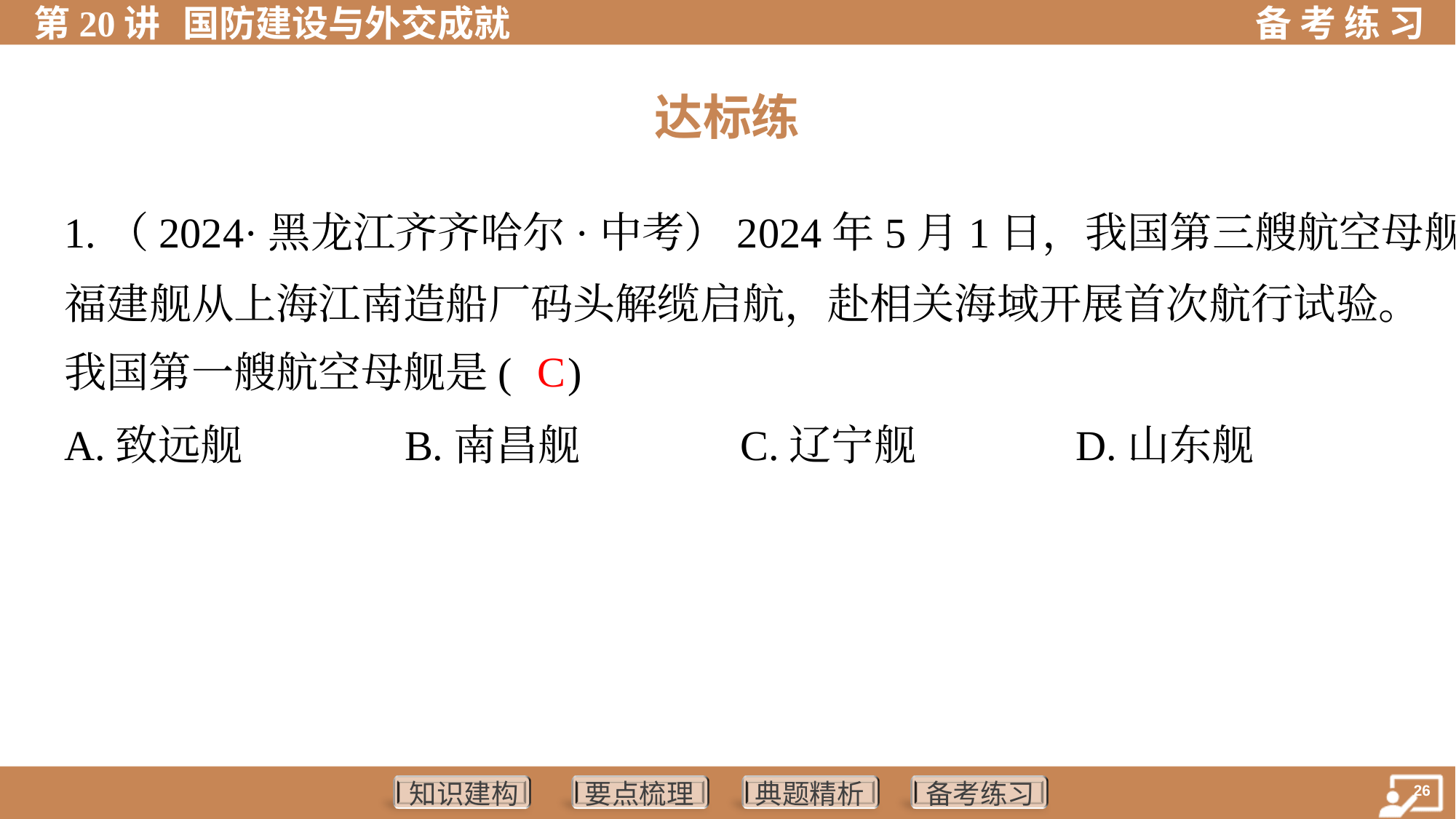

达标练
1.（2024·黑龙江齐齐哈尔·中考）2024年5月1日，我国第三艘航空母舰
福建舰从上海江南造船厂码头解缆启航，赴相关海域开展首次航行试验。
我国第一艘航空母舰是(     )
C
A.致远舰	B.南昌舰	C.辽宁舰	D.山东舰